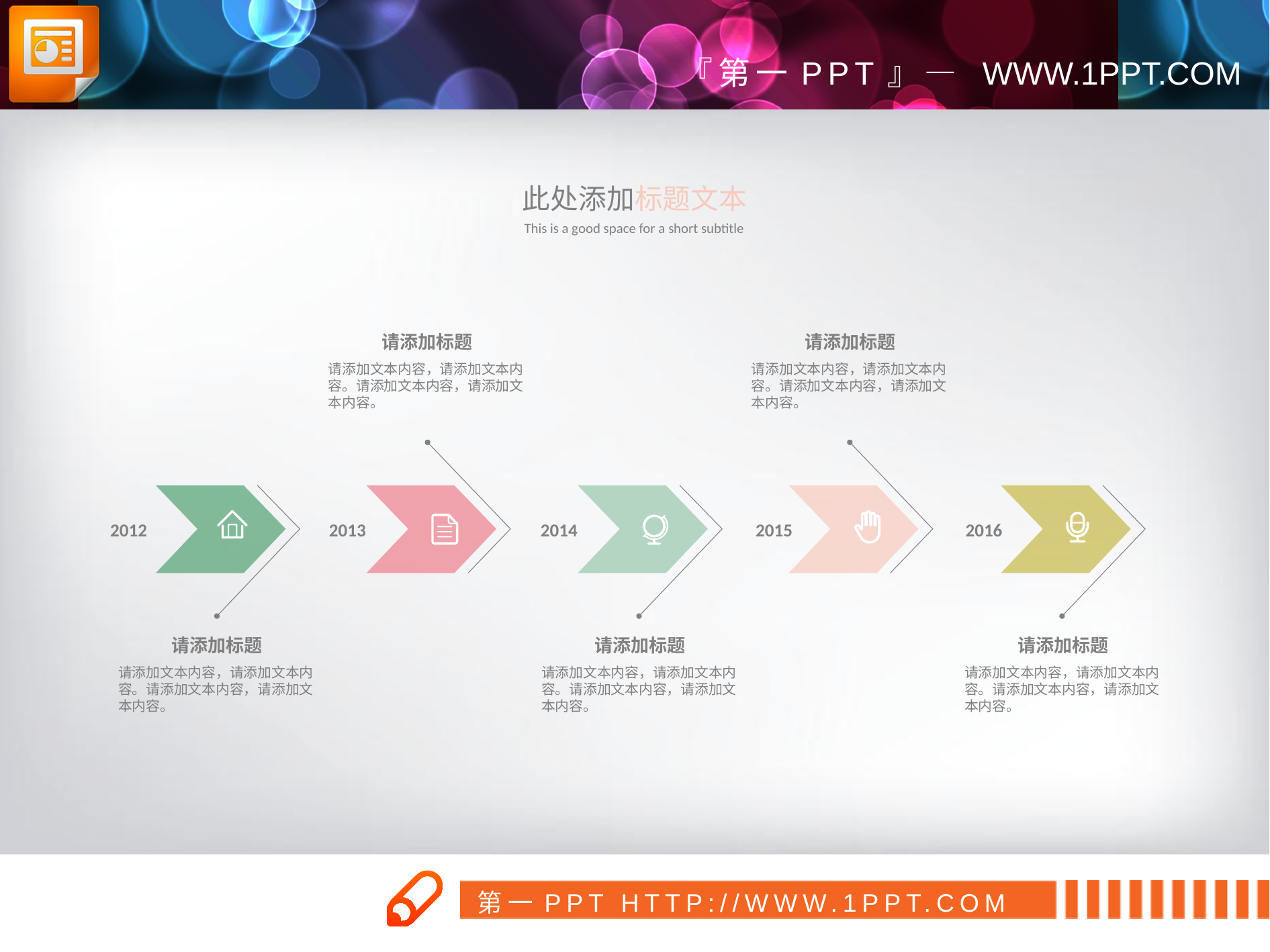

此处添加标题文本
This is a good space for a short subtitle
请添加标题
请添加标题
请添加文本内容，请添加文本内容。请添加文本内容，请添加文本内容。
请添加文本内容，请添加文本内容。请添加文本内容，请添加文本内容。

2012
2013
2014
2015
2016
请添加标题
请添加标题
请添加标题
请添加文本内容，请添加文本内容。请添加文本内容，请添加文本内容。
请添加文本内容，请添加文本内容。请添加文本内容，请添加文本内容。
请添加文本内容，请添加文本内容。请添加文本内容，请添加文本内容。